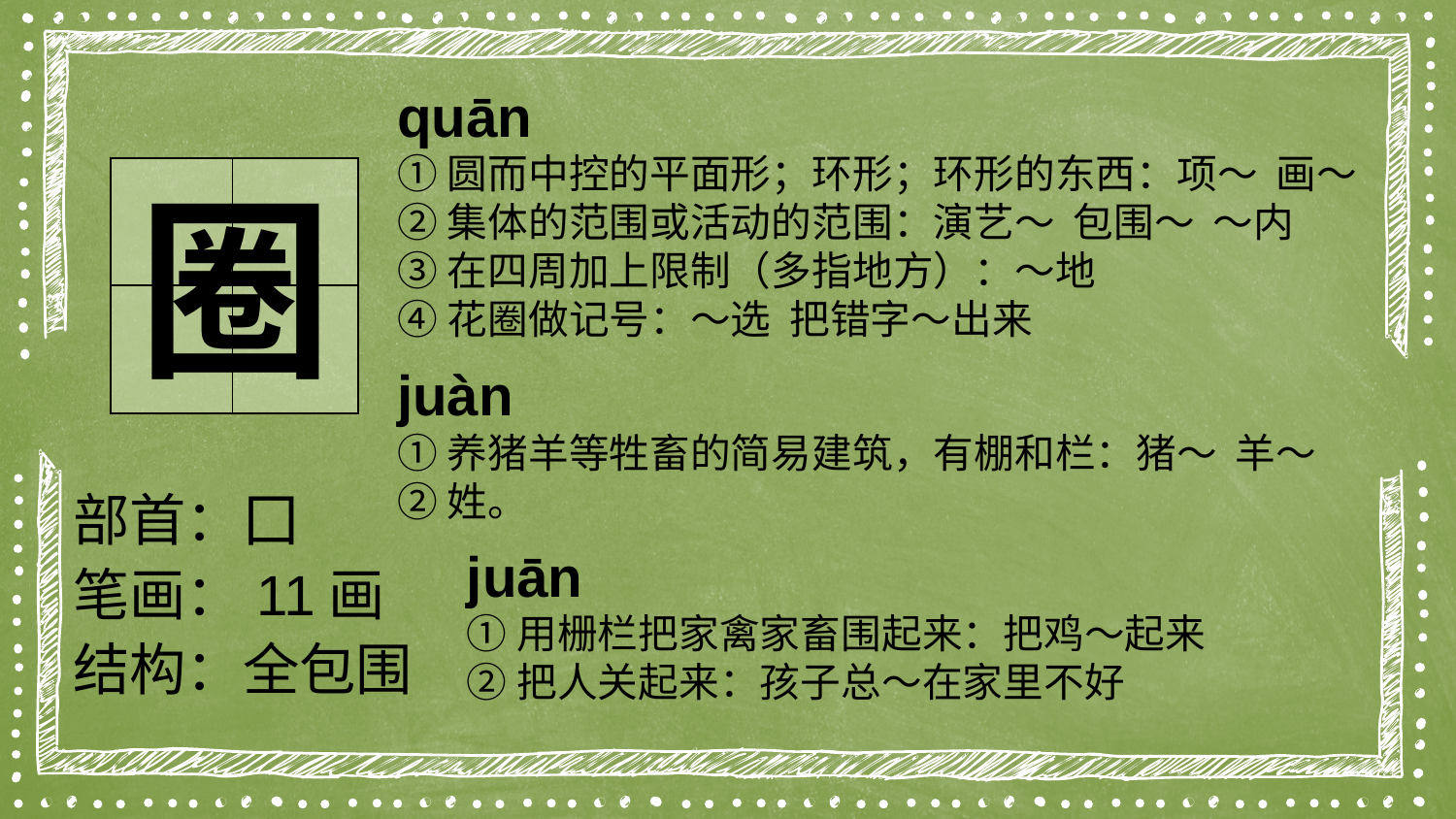

quān
①圆而中控的平面形；环形；环形的东西：项～  画～
②集体的范围或活动的范围：演艺～  包围～  ～内
③在四周加上限制（多指地方）：～地
④花圈做记号：～选  把错字～出来
|  |  |
| --- | --- |
|  |  |
圈
juàn
①养猪羊等牲畜的简易建筑，有棚和栏：猪～  羊～
②姓。
部首：囗
笔画：11画
结构：全包围
juān
①用栅栏把家禽家畜围起来：把鸡～起来
②把人关起来：孩子总～在家里不好